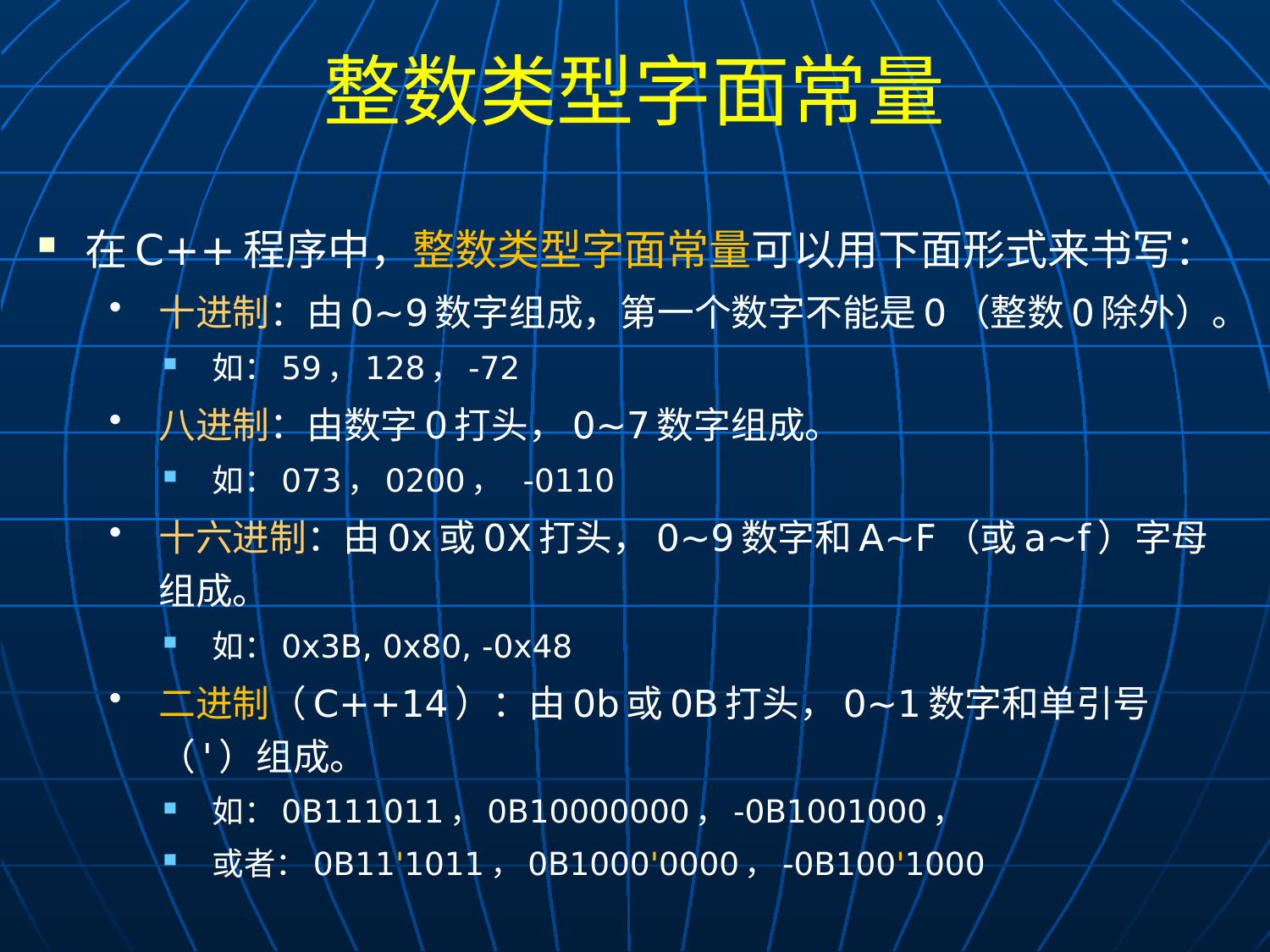

# 整数类型字面常量
在C++程序中，整数类型字面常量可以用下面形式来书写：
十进制：由0~9数字组成，第一个数字不能是0（整数0除外）。
如：59，128，-72
八进制：由数字0打头，0~7数字组成。
如：073，0200，  -0110
十六进制：由0x或0X打头，0~9数字和A~F（或a~f）字母组成。
如：0x3B, 0x80, -0x48
二进制（C++14）：由0b或0B打头，0~1数字和单引号（'）组成。
如：0B111011，0B10000000，-0B1001000，
或者：0B11'1011，0B1000'0000，-0B100'1000